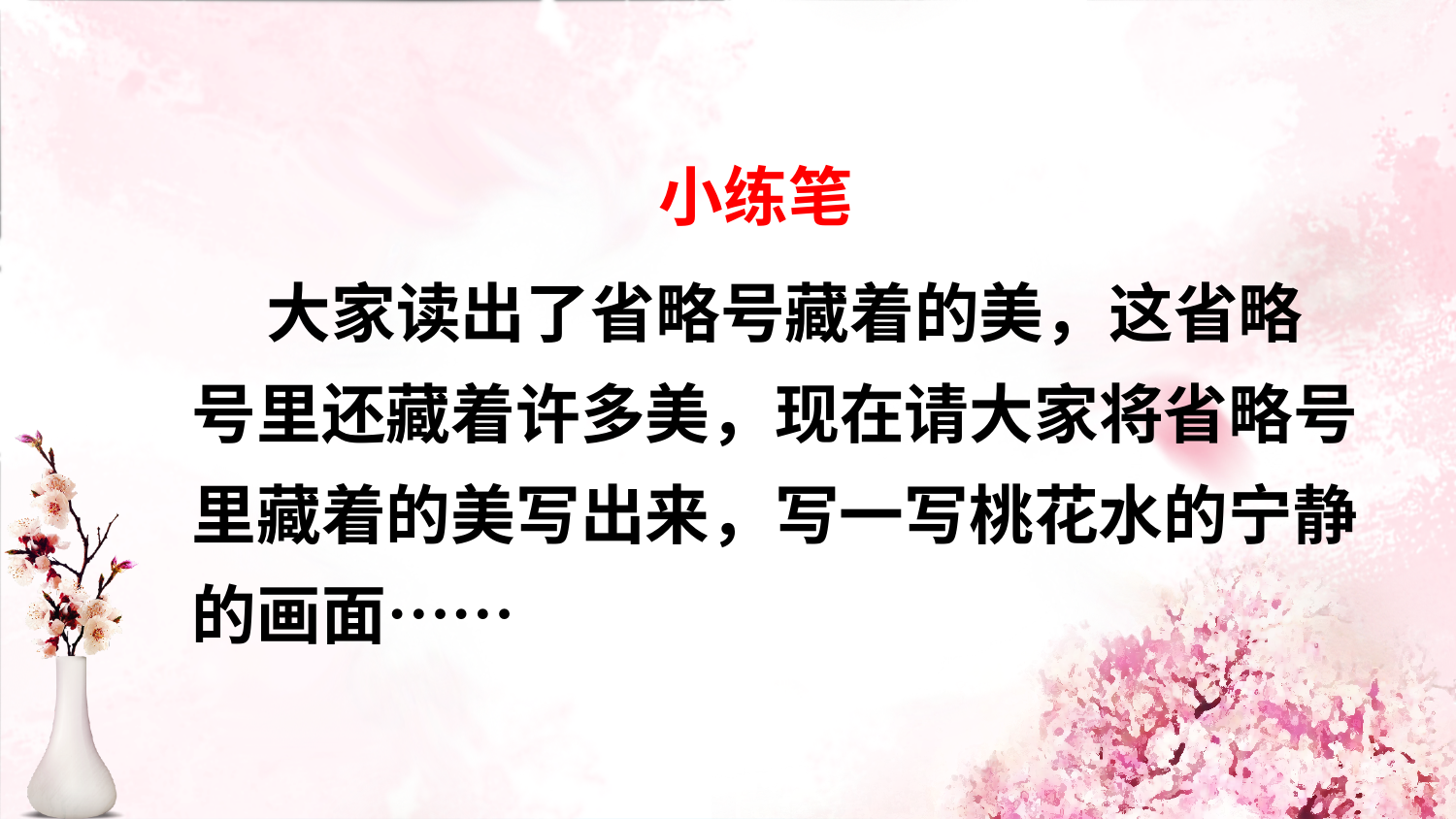

小练笔
    大家读出了省略号藏着的美，这省略号里还藏着许多美，现在请大家将省略号里藏着的美写出来，写一写桃花水的宁静的画面……